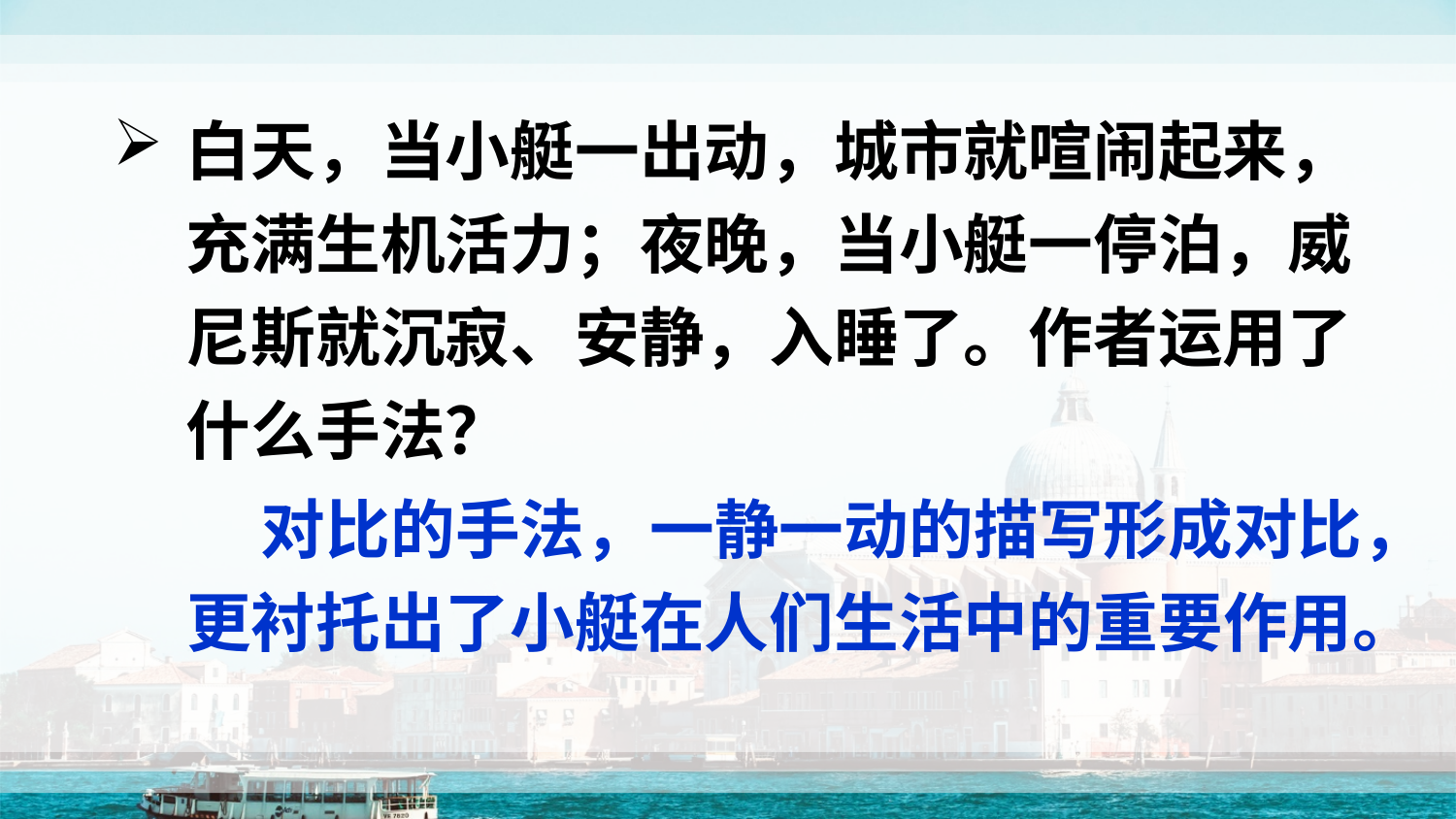

白天，当小艇一出动，城市就喧闹起来，充满生机活力；夜晚，当小艇一停泊，威尼斯就沉寂、安静，入睡了。作者运用了什么手法？
    对比的手法，一静一动的描写形成对比，更衬托出了小艇在人们生活中的重要作用。